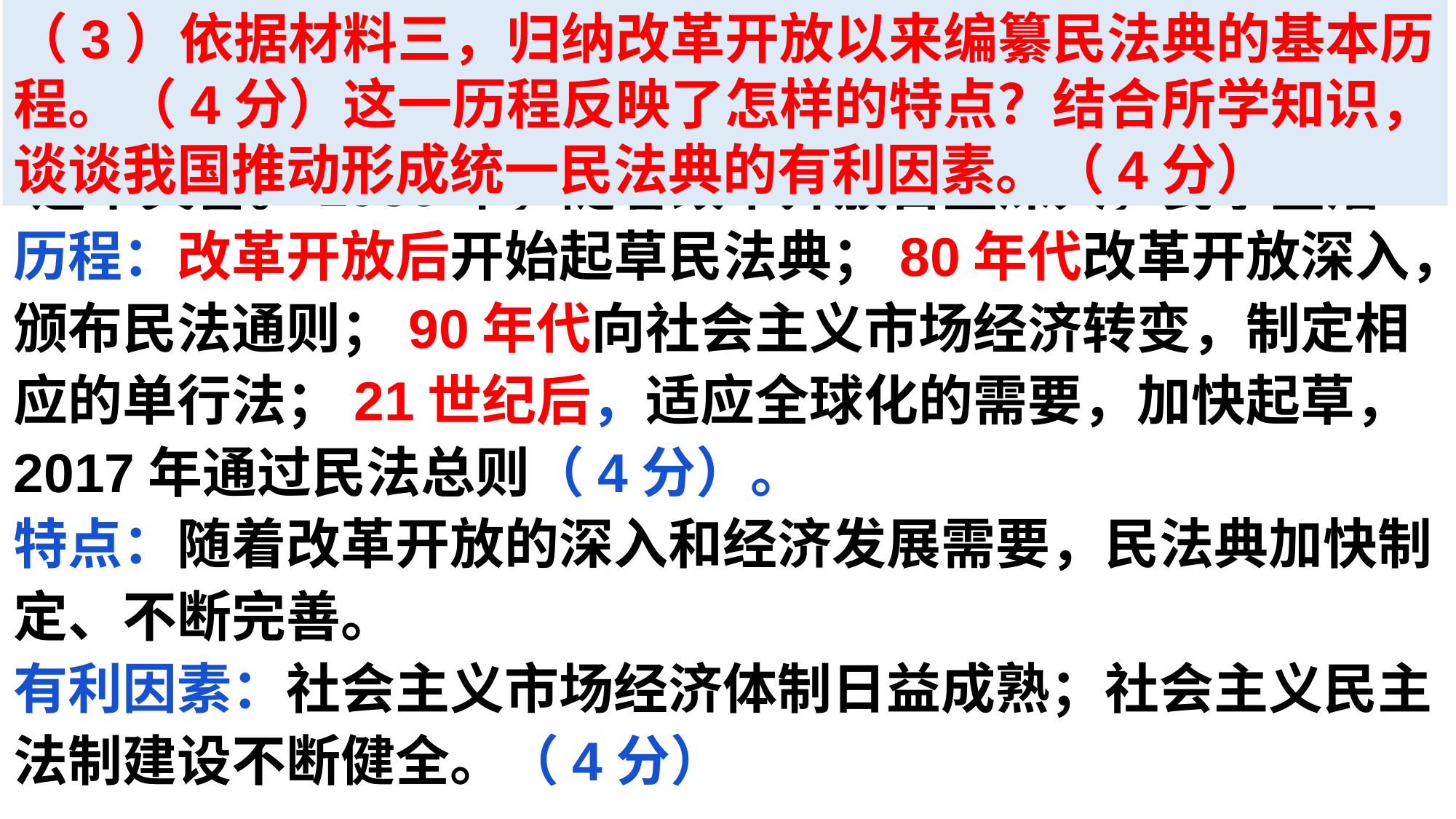

（3）依据材料三，归纳改革开放以来编纂民法典的基本历程。（4分）这一历程反映了怎样的特点？结合所学知识，谈谈我国推动形成统一民法典的有利因素。（4分）
(2017年天津卷文综历史13)（20分）材料三1979年，我国第三次起草民法典，但经济体制改革刚刚开始，条件还不具备。1985年，随着改革开放日益深入，民事生活越来越活跃，客观上迫切需要制定一部全面调整各种民事关系的基本法律，于是1986年颁布民法通则。1992年邓小平南巡讲话，确定了改革开放的方向。随后，与之相适应的担保法、合同法等单行法相继制定。进入21世纪，中国经济与国际接轨，民法典的起草加快。2017年3月15日十二届全国人大五次会议通过《中华人民共和国民法总则》，并提出争取2020年形成统一的民法典。——摘编自梁慧星《中国民法典编纂的几个问题》等

历程：改革开放后开始起草民法典；80年代改革开放深入，颁布民法通则；90年代向社会主义市场经济转变，制定相应的单行法；21世纪后，适应全球化的需要，加快起草，2017年通过民法总则（4分）。
特点：随着改革开放的深入和经济发展需要，民法典加快制定、不断完善。
有利因素：社会主义市场经济体制日益成熟；社会主义民主法制建设不断健全。（4分）